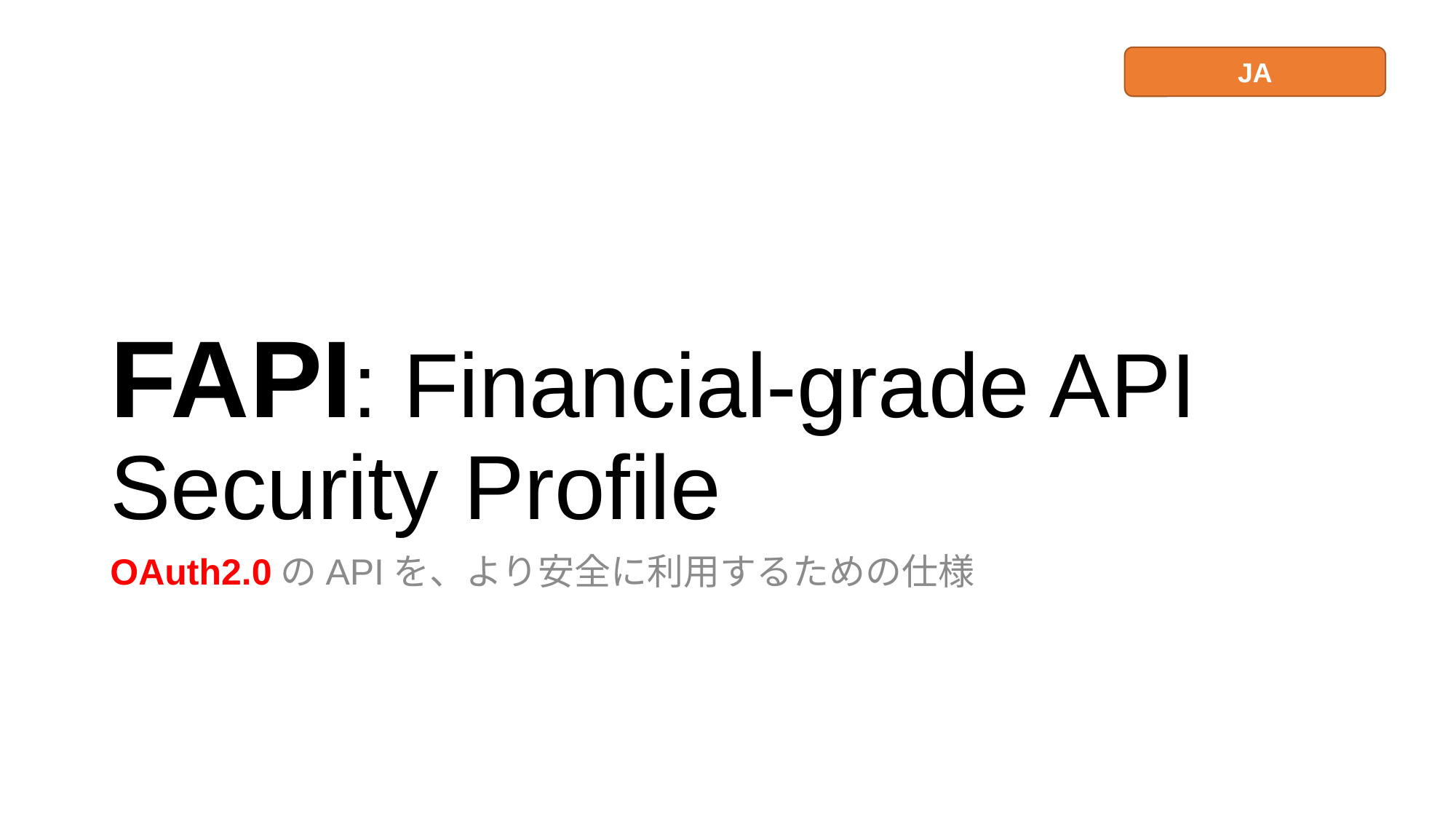

JA
# FAPI: Financial-grade API Security Profile
OAuth2.0のAPIを、より安全に利用するための仕様